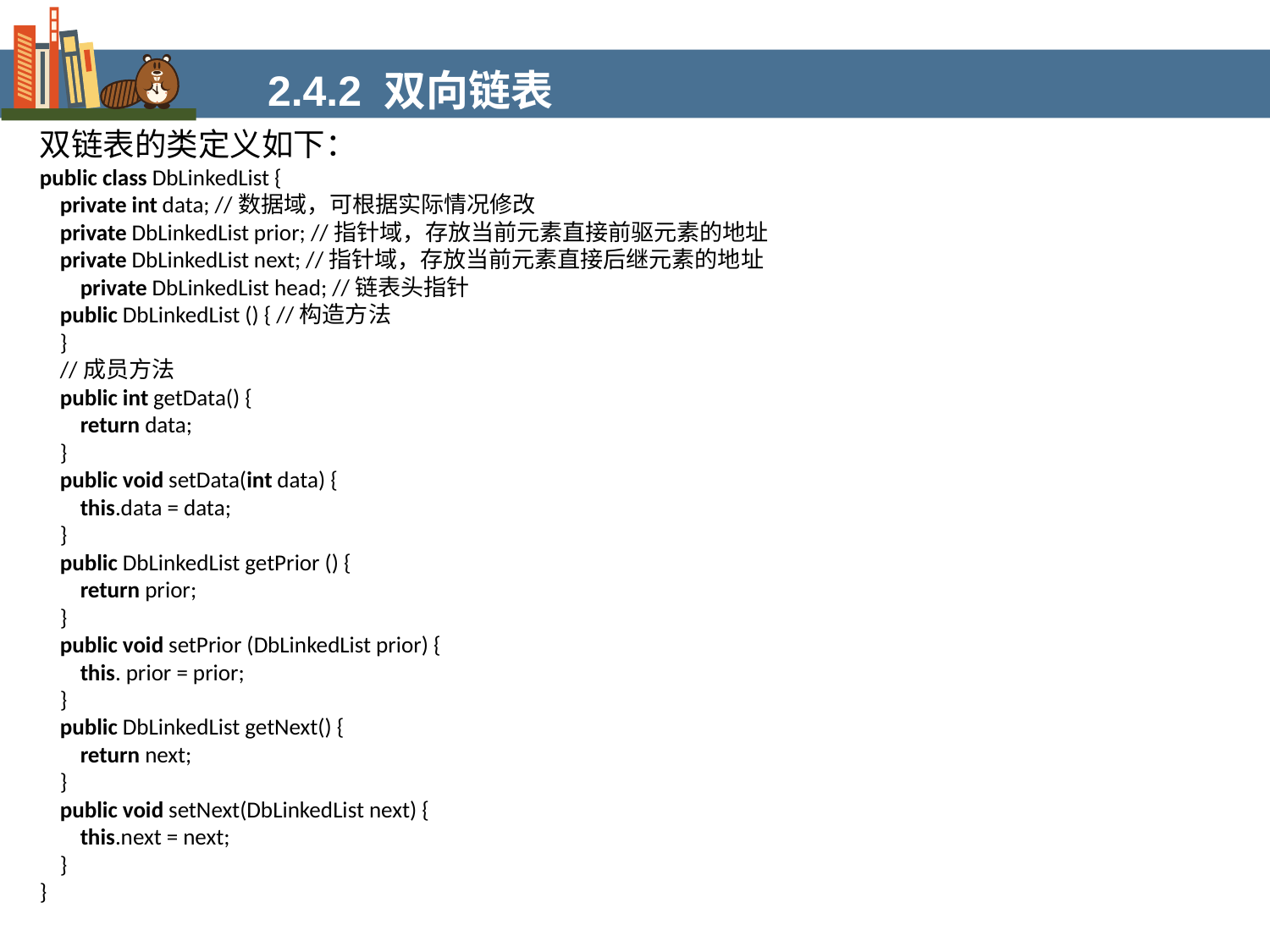

2.4.2 双向链表
双链表的类定义如下：
public class DbLinkedList {
    private int data; //数据域，可根据实际情况修改
    private DbLinkedList prior; //指针域，存放当前元素直接前驱元素的地址
    private DbLinkedList next; //指针域，存放当前元素直接后继元素的地址
        private DbLinkedList head; //链表头指针
    public DbLinkedList () { //构造方法
    }
    //成员方法
    public int getData() {
        return data;
    }
    public void setData(int data) {
        this.data = data;
    }
    public DbLinkedList getPrior () {
        return prior;
    }
    public void setPrior (DbLinkedList prior) {
        this. prior = prior;
    }
    public DbLinkedList getNext() {
        return next;
    }
    public void setNext(DbLinkedList next) {
        this.next = next;
    }
}